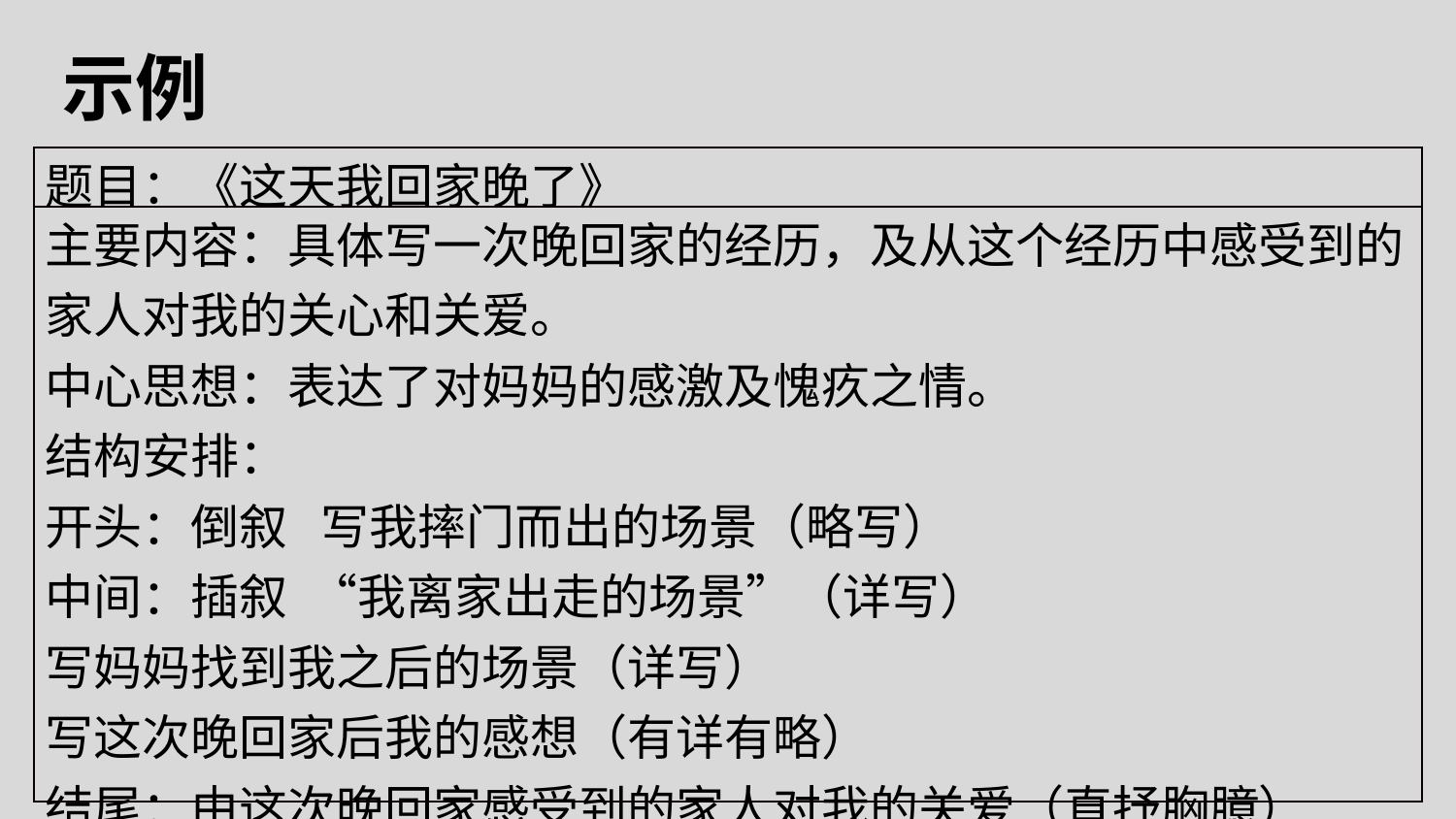

示例
| 题目：《这天我回家晚了》 |
| --- |
| 主要内容：具体写一次晚回家的经历，及从这个经历中感受到的家人对我的关心和关爱。 中心思想：表达了对妈妈的感激及愧疚之情。 结构安排： 开头：倒叙 写我摔门而出的场景（略写） 中间：插叙 “我离家出走的场景”（详写） 写妈妈找到我之后的场景（详写） 写这次晚回家后我的感想（有详有略） 结尾：由这次晚回家感受到的家人对我的关爱（直抒胸臆） |